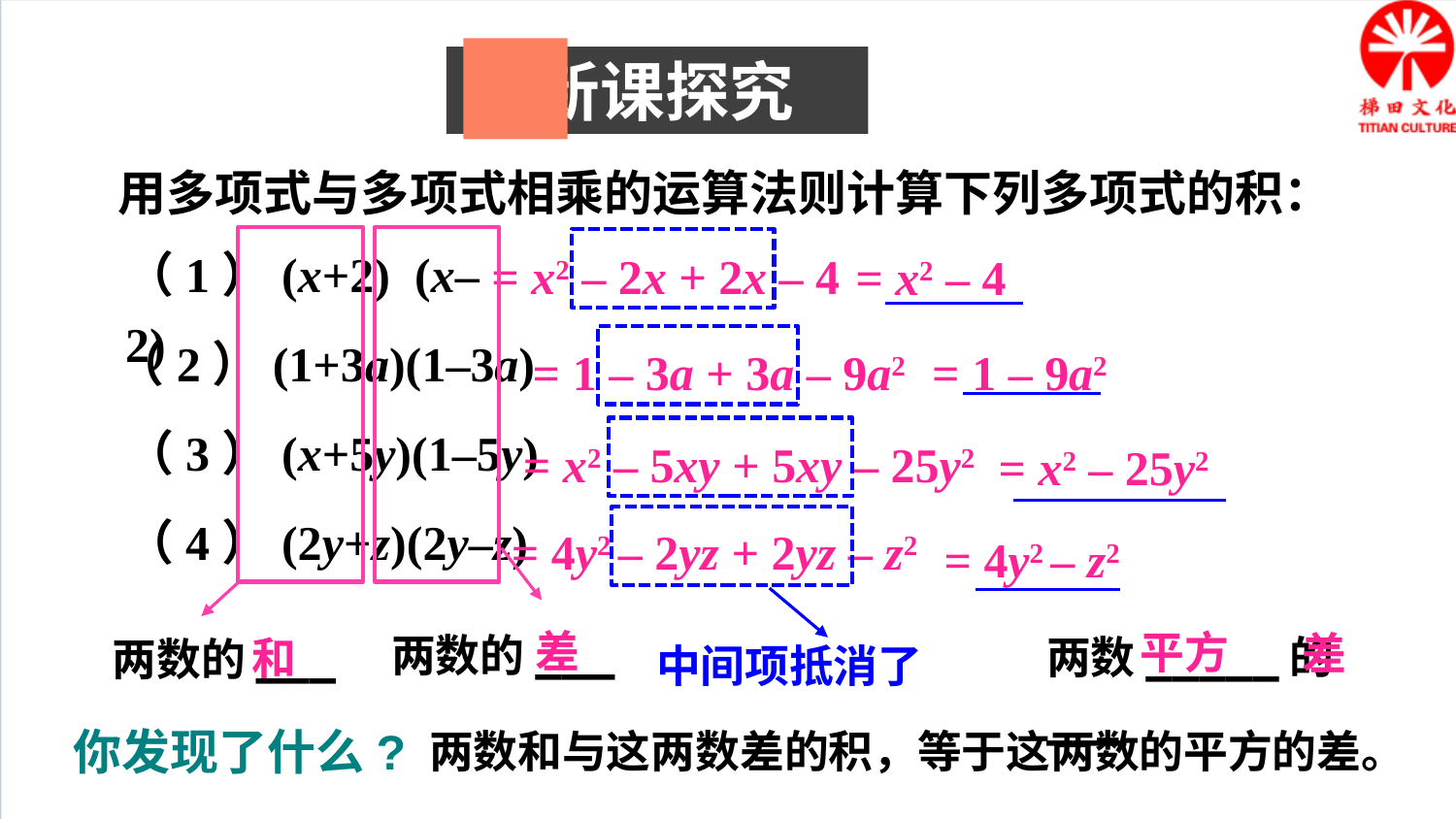

新课探究
用多项式与多项式相乘的运算法则计算下列多项式的积：
（1）(x+2)  (x–2)

= x2 – 2x + 2x – 4
= x2 – 4

（2）(1+3a)(1–3a)
= 1 – 3a + 3a – 9a2
= 1 – 9a2
（3）(x+5y)(1–5y)
= x2 – 5xy + 5xy – 25y2
= x2 – 25y2
（4）(2y+z)(2y–z)
= 4y2 – 2yz + 2yz – z2
= 4y2 – z2
差
平方
差
两数的___
两数_____的___
和
两数的___
中间项抵消了
你发现了什么?
两数和与这两数差的积，等于这两数的平方的差。